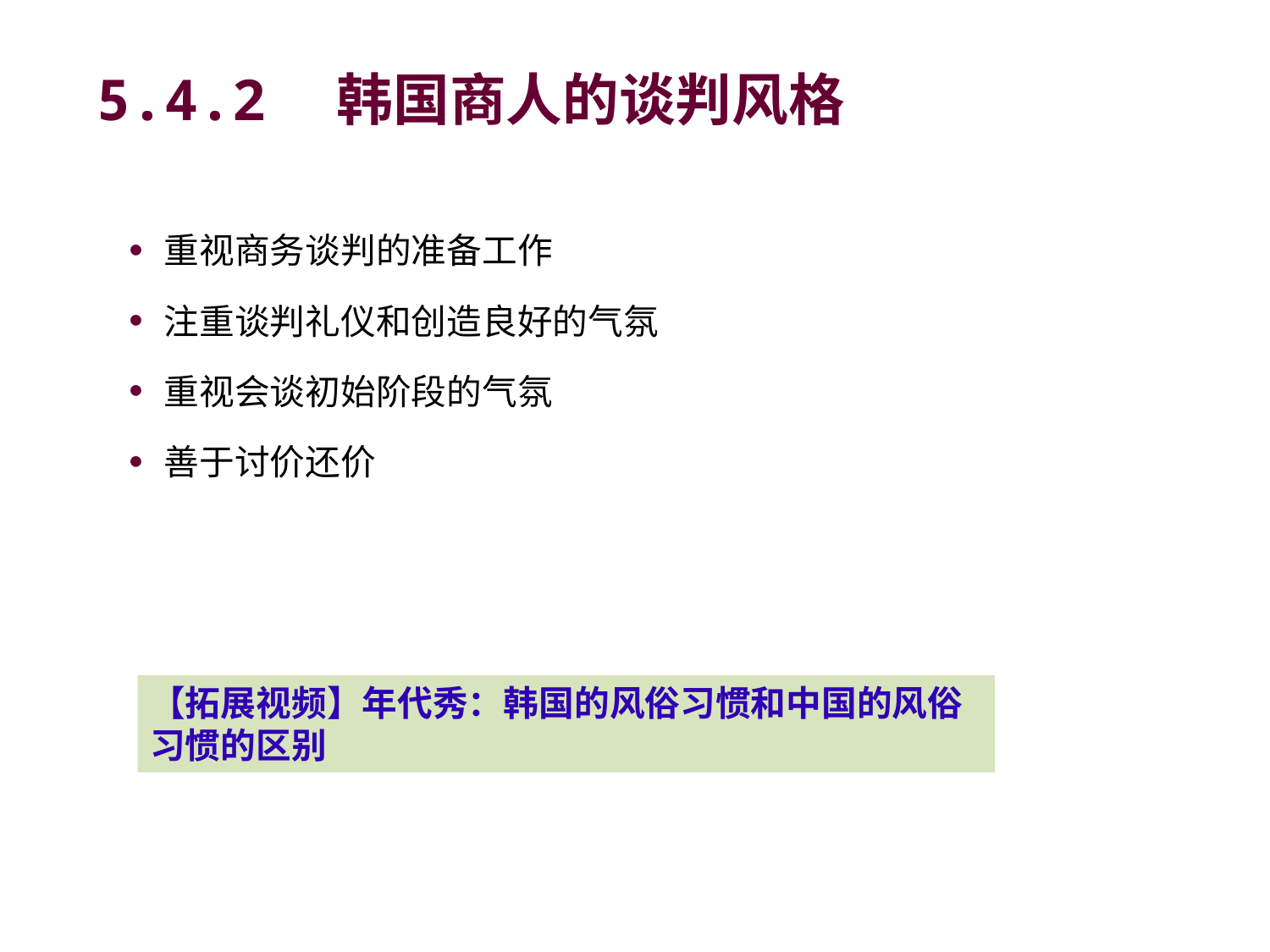

# 5.4.2　韩国商人的谈判风格
重视商务谈判的准备工作
注重谈判礼仪和创造良好的气氛
重视会谈初始阶段的气氛
善于讨价还价
【拓展视频】年代秀：韩国的风俗习惯和中国的风俗习惯的区别